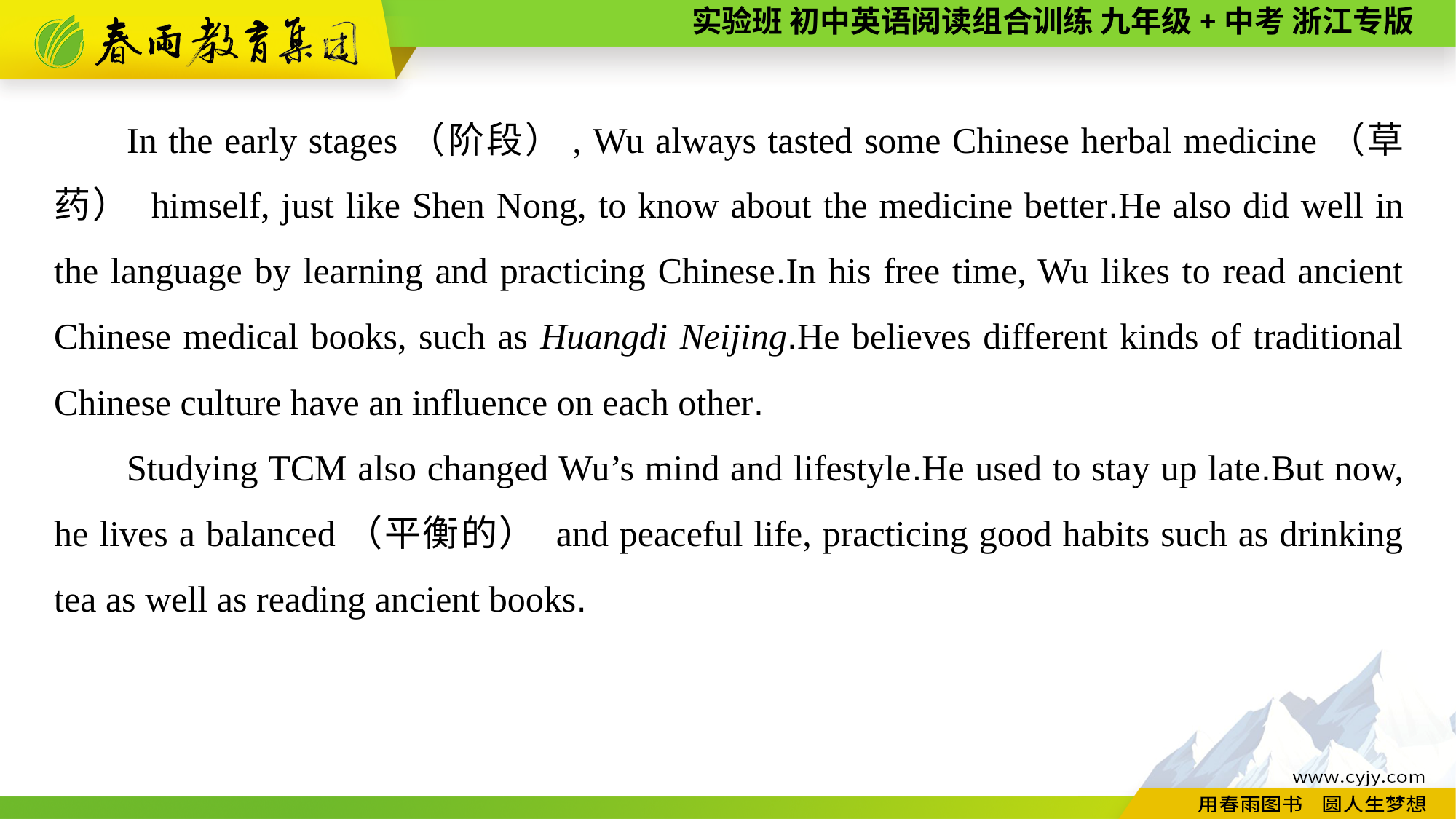

In the early stages（阶段）, Wu always tasted some Chinese herbal medicine（草药） himself, just like Shen Nong, to know about the medicine better.He also did well in the language by learning and practicing Chinese.In his free time, Wu likes to read ancient Chinese medical books, such as Huangdi Neijing.He believes different kinds of traditional Chinese culture have an influence on each other.
Studying TCM also changed Wu’s mind and lifestyle.He used to stay up late.But now, he lives a balanced（平衡的） and peaceful life, practicing good habits such as drinking tea as well as reading ancient books.